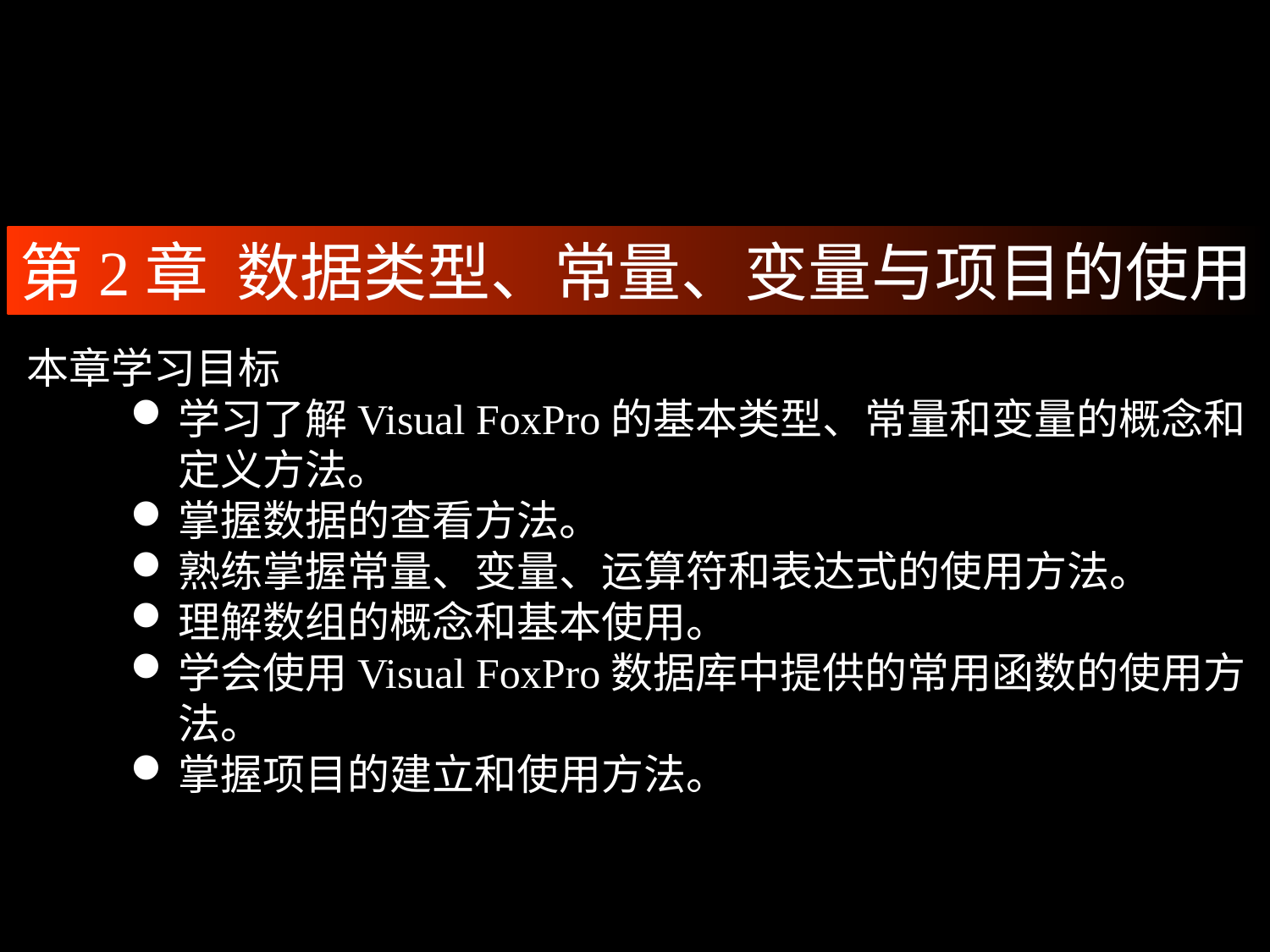

第2章  数据类型、常量、变量与项目的使用
本章学习目标
学习了解Visual FoxPro的基本类型、常量和变量的概念和定义方法。
掌握数据的查看方法。
熟练掌握常量、变量、运算符和表达式的使用方法。
理解数组的概念和基本使用。
学会使用Visual FoxPro数据库中提供的常用函数的使用方法。
掌握项目的建立和使用方法。